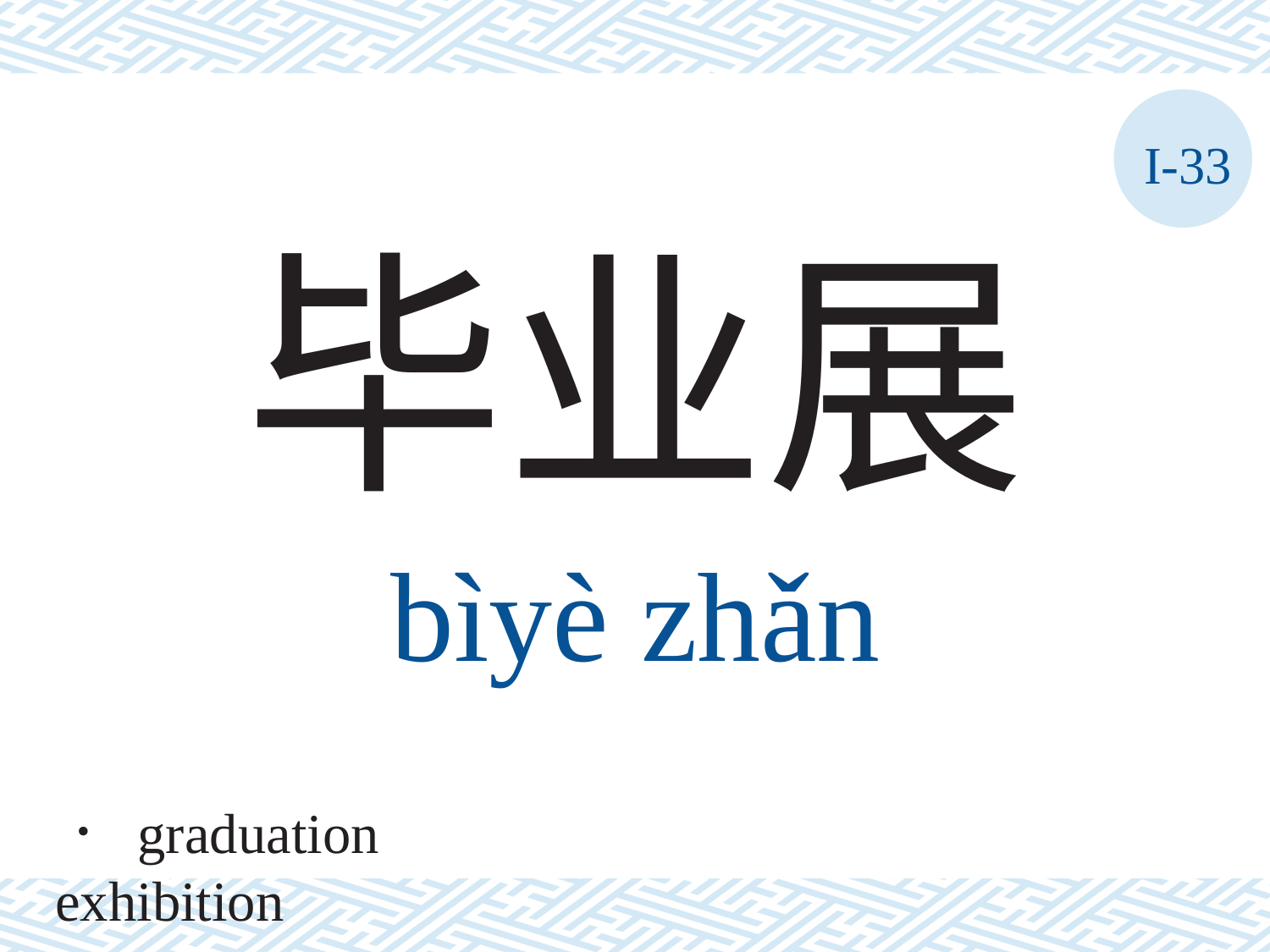

I-33
毕业展
bìyè	zhǎn
． graduation exhibition